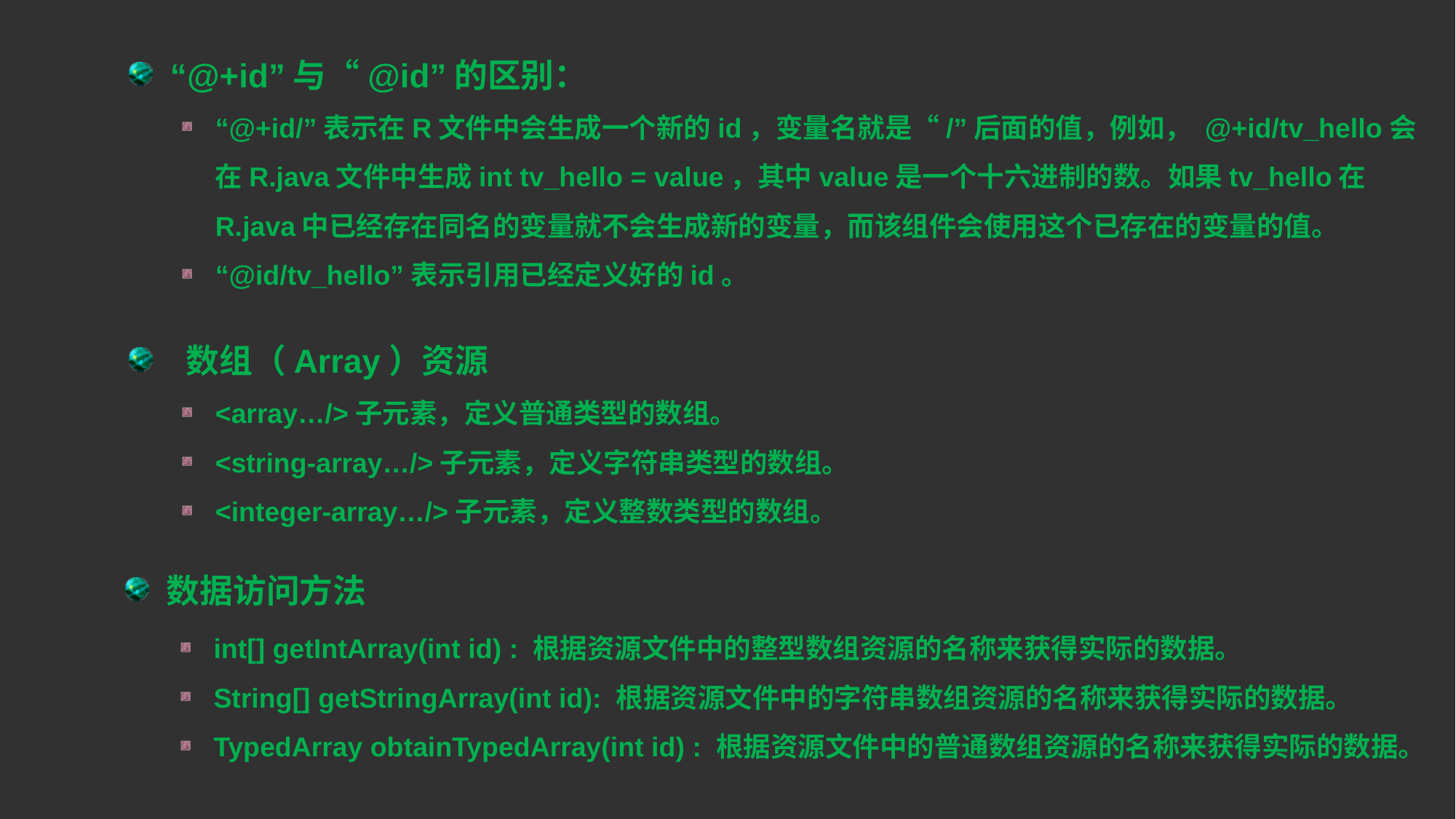

“@+id”与“@id”的区别：
“@+id/”表示在R文件中会生成一个新的id，变量名就是“/”后面的值，例如， @+id/tv_hello会在R.java文件中生成int tv_hello = value，其中value是一个十六进制的数。如果tv_hello在R.java中已经存在同名的变量就不会生成新的变量，而该组件会使用这个已存在的变量的值。
“@id/tv_hello”表示引用已经定义好的id。

 数组（Array）资源
<array…/>子元素，定义普通类型的数组。
<string-array…/>子元素，定义字符串类型的数组。
<integer-array…/>子元素，定义整数类型的数组。

数据访问方法
int[] getIntArray(int id) : 根据资源文件中的整型数组资源的名称来获得实际的数据。
String[] getStringArray(int id): 根据资源文件中的字符串数组资源的名称来获得实际的数据。
TypedArray obtainTypedArray(int id) : 根据资源文件中的普通数组资源的名称来获得实际的数据。